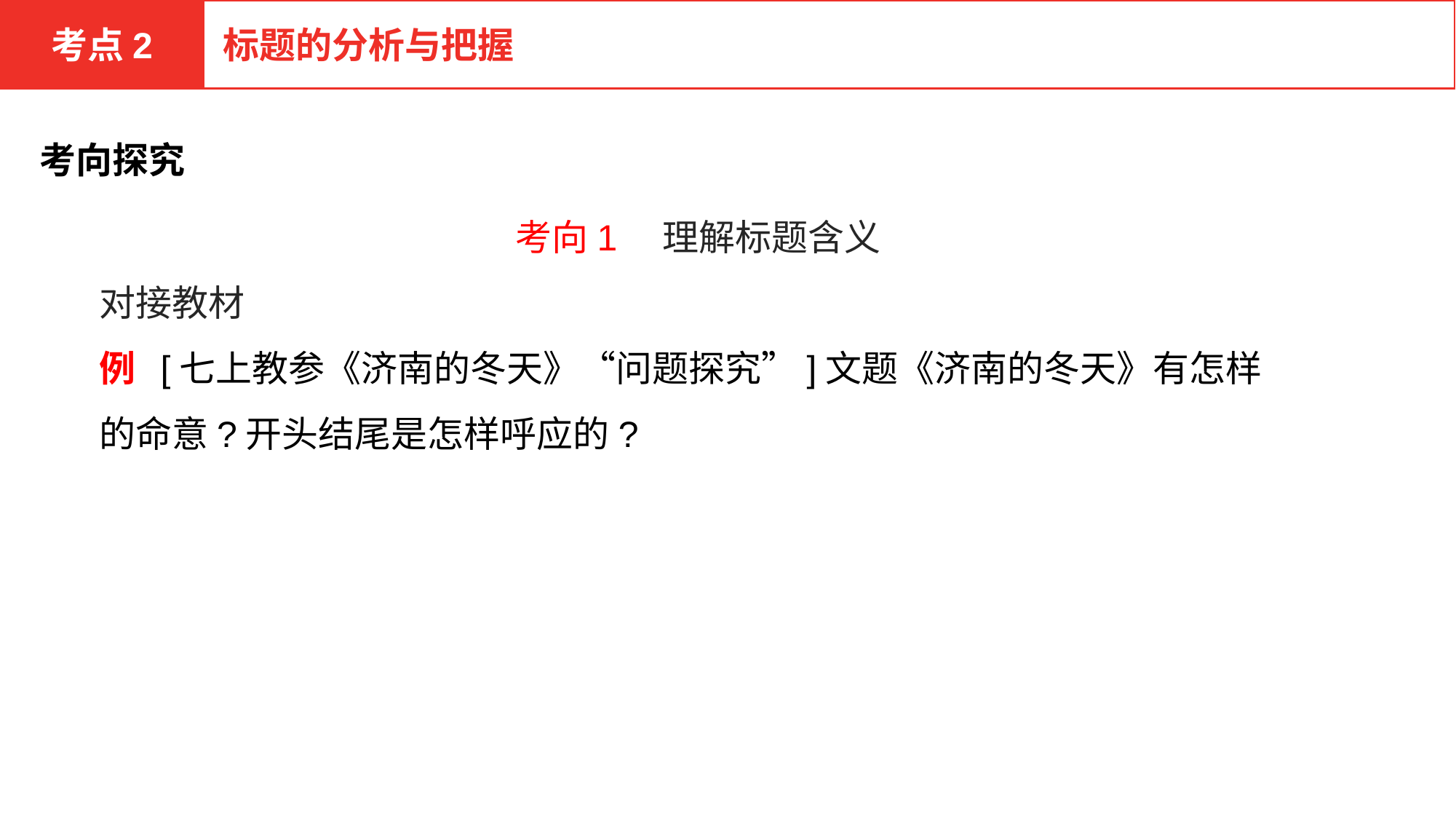

考点2
标题的分析与把握
考向探究
考向1　理解标题含义
对接教材
例  [七上教参《济南的冬天》“问题探究”]文题《济南的冬天》有怎样的命意?开头结尾是怎样呼应的?